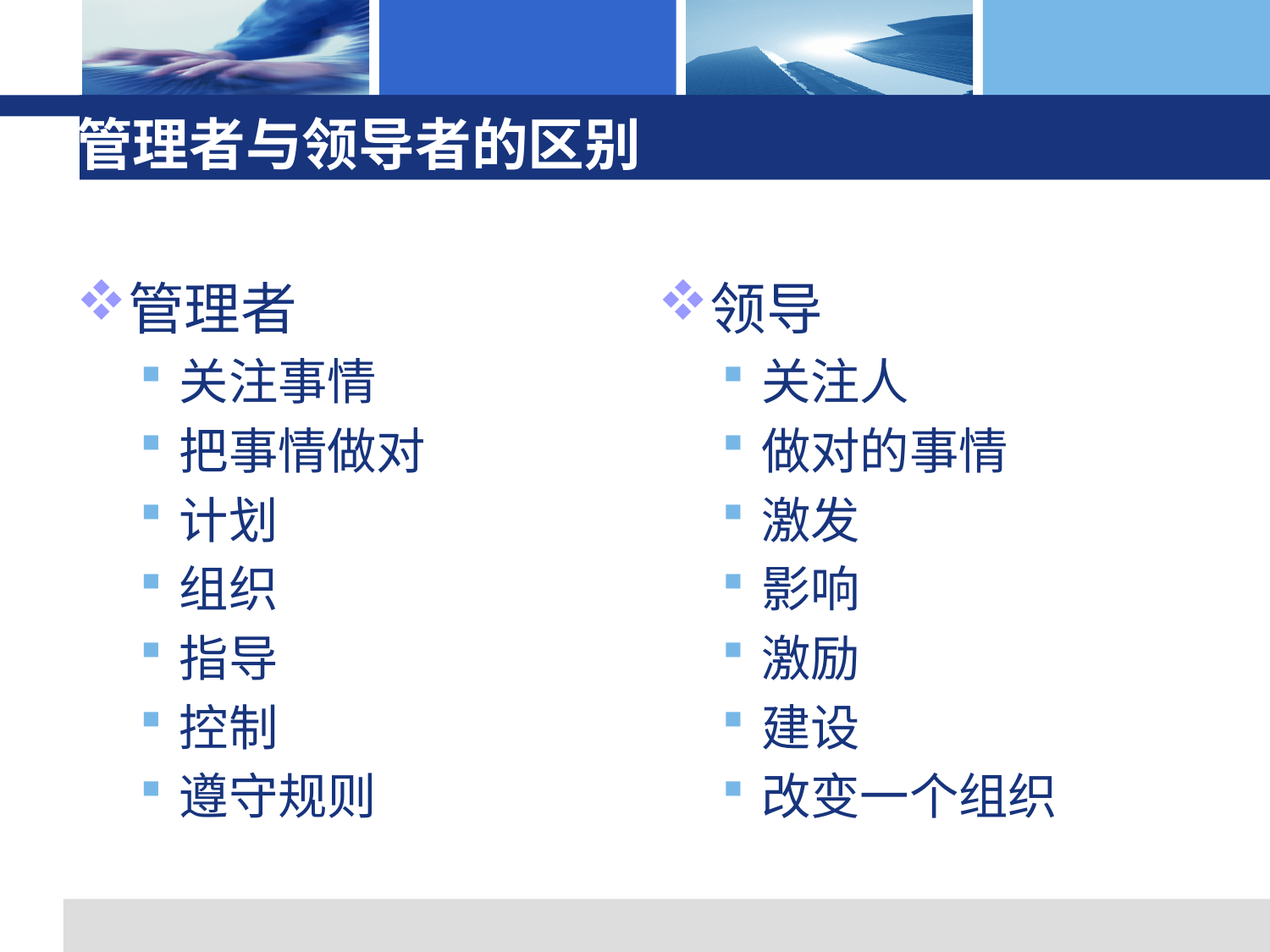

# 管理者与领导者的区别
管理者
关注事情
把事情做对
计划
组织
指导
控制
遵守规则
领导
关注人
做对的事情
激发
影响
激励
建设
改变一个组织